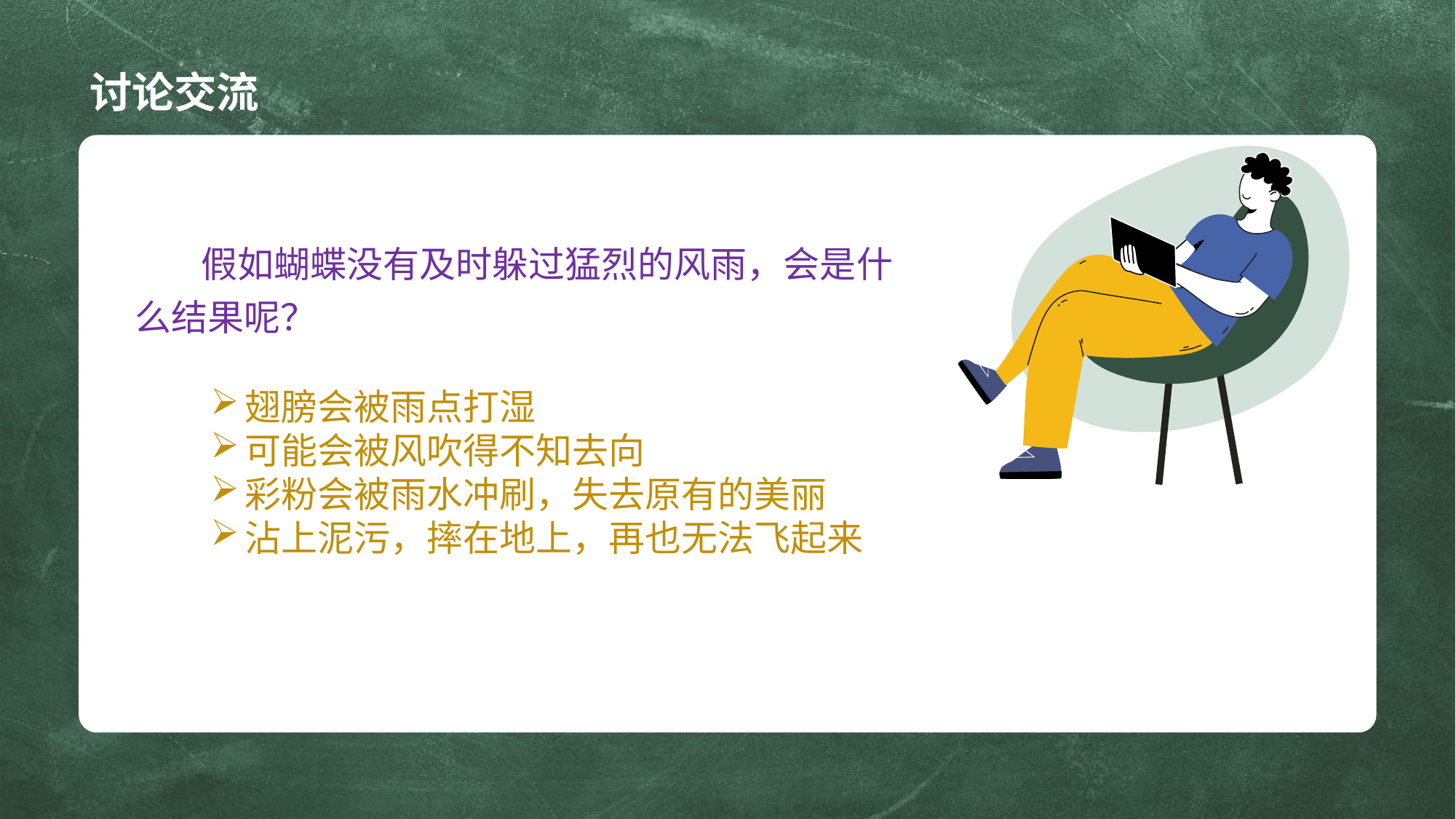

# 讨论交流

       假如蝴蝶没有及时躲过猛烈的风雨，会是什么结果呢？
翅膀会被雨点打湿
可能会被风吹得不知去向
彩粉会被雨水冲刷，失去原有的美丽
沾上泥污，摔在地上，再也无法飞起来
8